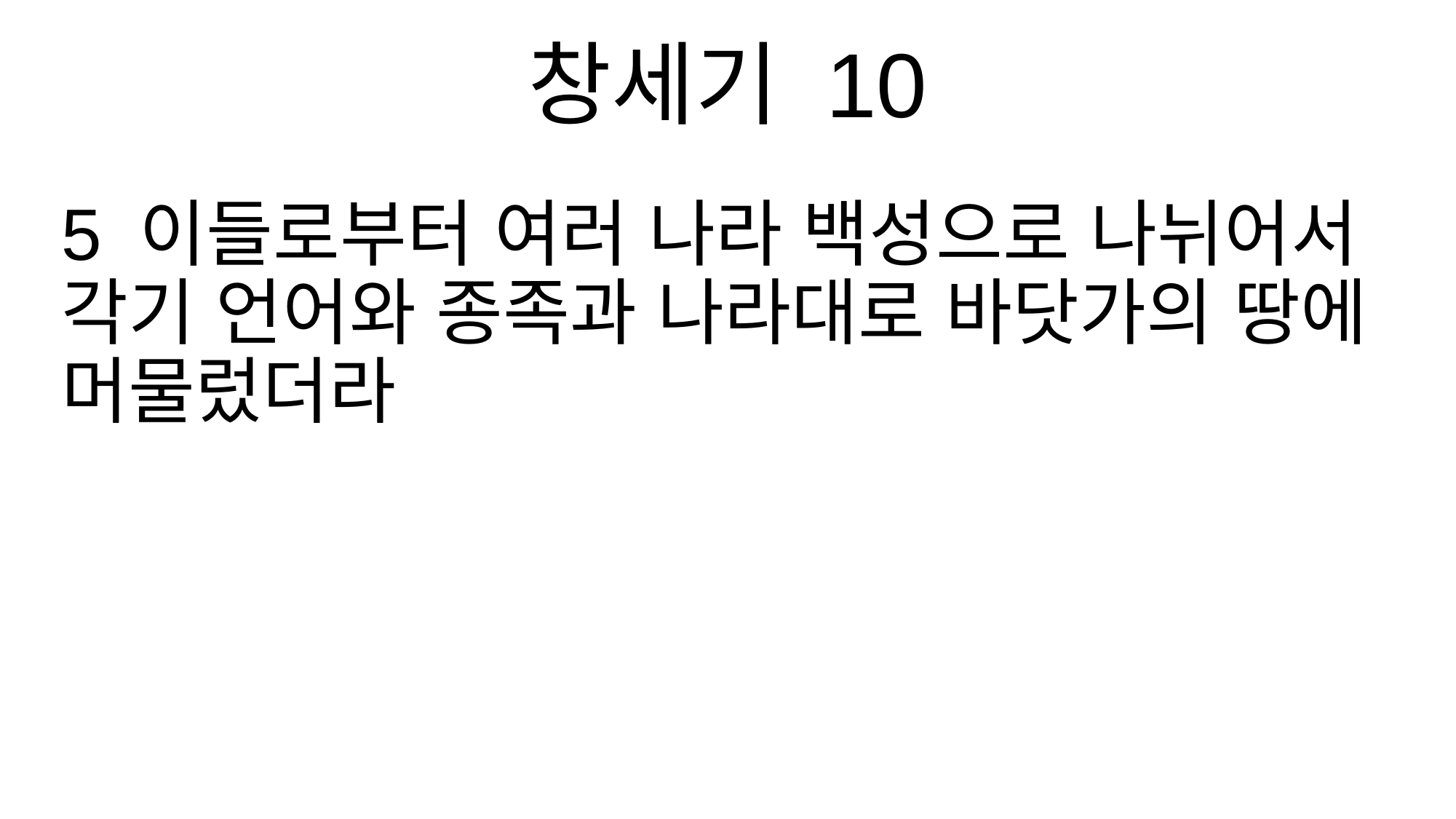

창세기 10
5 이들로부터 여러 나라 백성으로 나뉘어서 각기 언어와 종족과 나라대로 바닷가의 땅에 머물렀더라